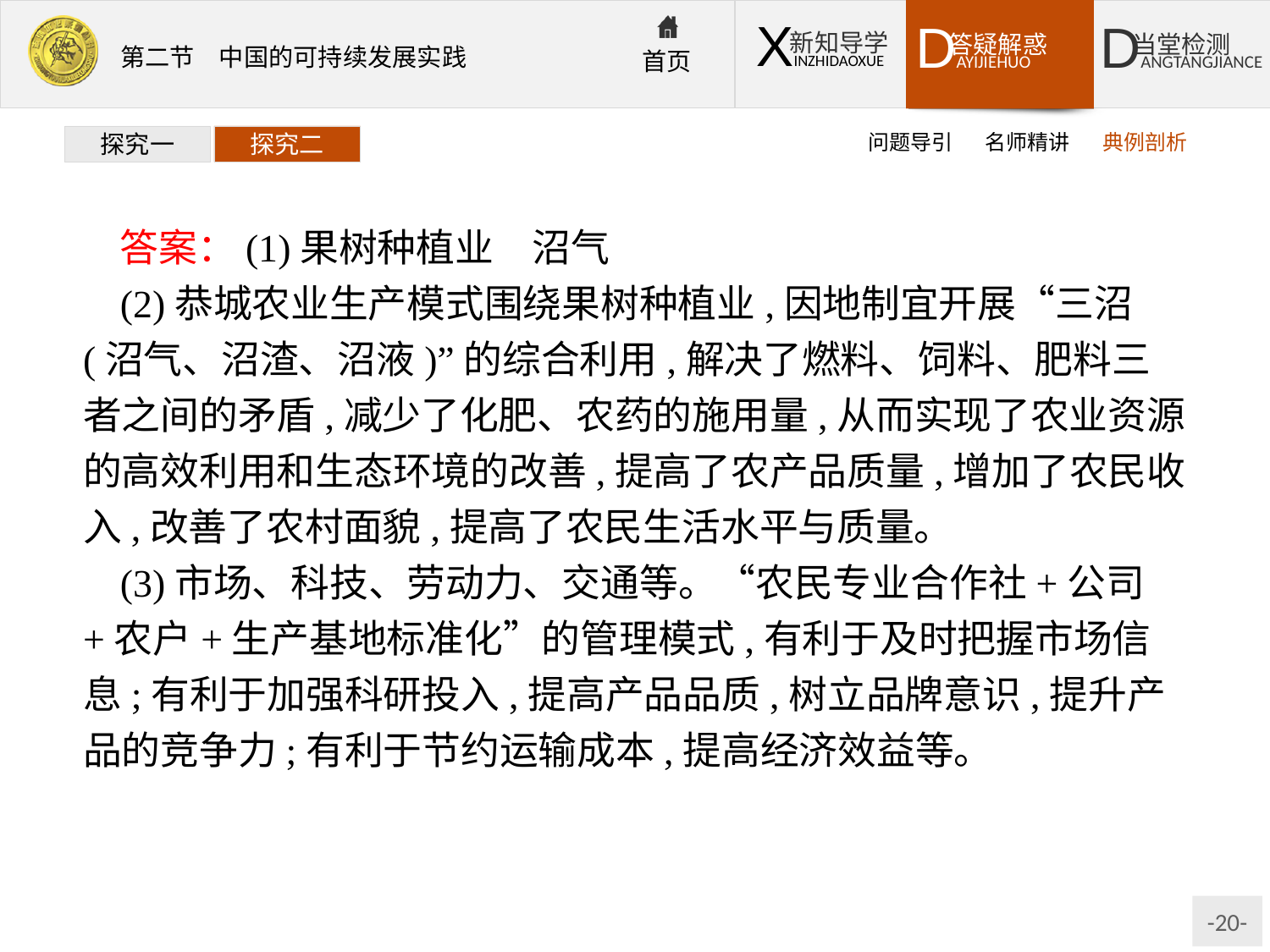

问题导引
名师精讲
典例剖析
探究一
探究二
答案：(1)果树种植业　沼气
(2)恭城农业生产模式围绕果树种植业,因地制宜开展“三沼(沼气、沼渣、沼液)”的综合利用,解决了燃料、饲料、肥料三者之间的矛盾,减少了化肥、农药的施用量,从而实现了农业资源的高效利用和生态环境的改善,提高了农产品质量,增加了农民收入,改善了农村面貌,提高了农民生活水平与质量。
(3)市场、科技、劳动力、交通等。“农民专业合作社+公司+农户+生产基地标准化”的管理模式,有利于及时把握市场信息;有利于加强科研投入,提高产品品质,树立品牌意识,提升产品的竞争力;有利于节约运输成本,提高经济效益等。